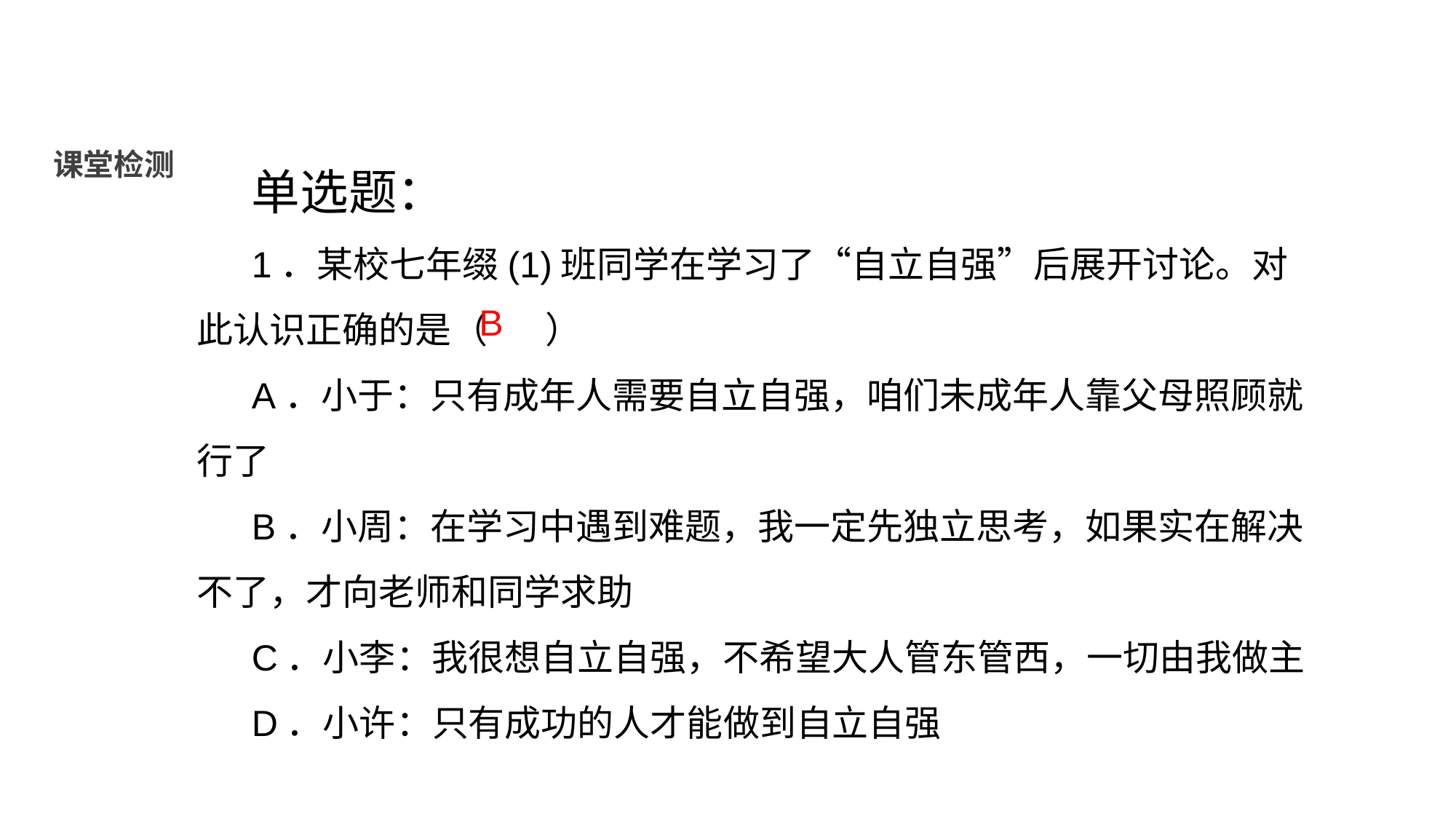

单选题：
1．某校七年缀(1)班同学在学习了“自立自强”后展开讨论。对此认识正确的是（       ）
A．小于：只有成年人需要自立自强，咱们未成年人靠父母照顾就行了
B．小周：在学习中遇到难题，我一定先独立思考，如果实在解决不了，才向老师和同学求助
C．小李：我很想自立自强，不希望大人管东管西，一切由我做主
D．小许：只有成功的人才能做到自立自强
课堂检测
B